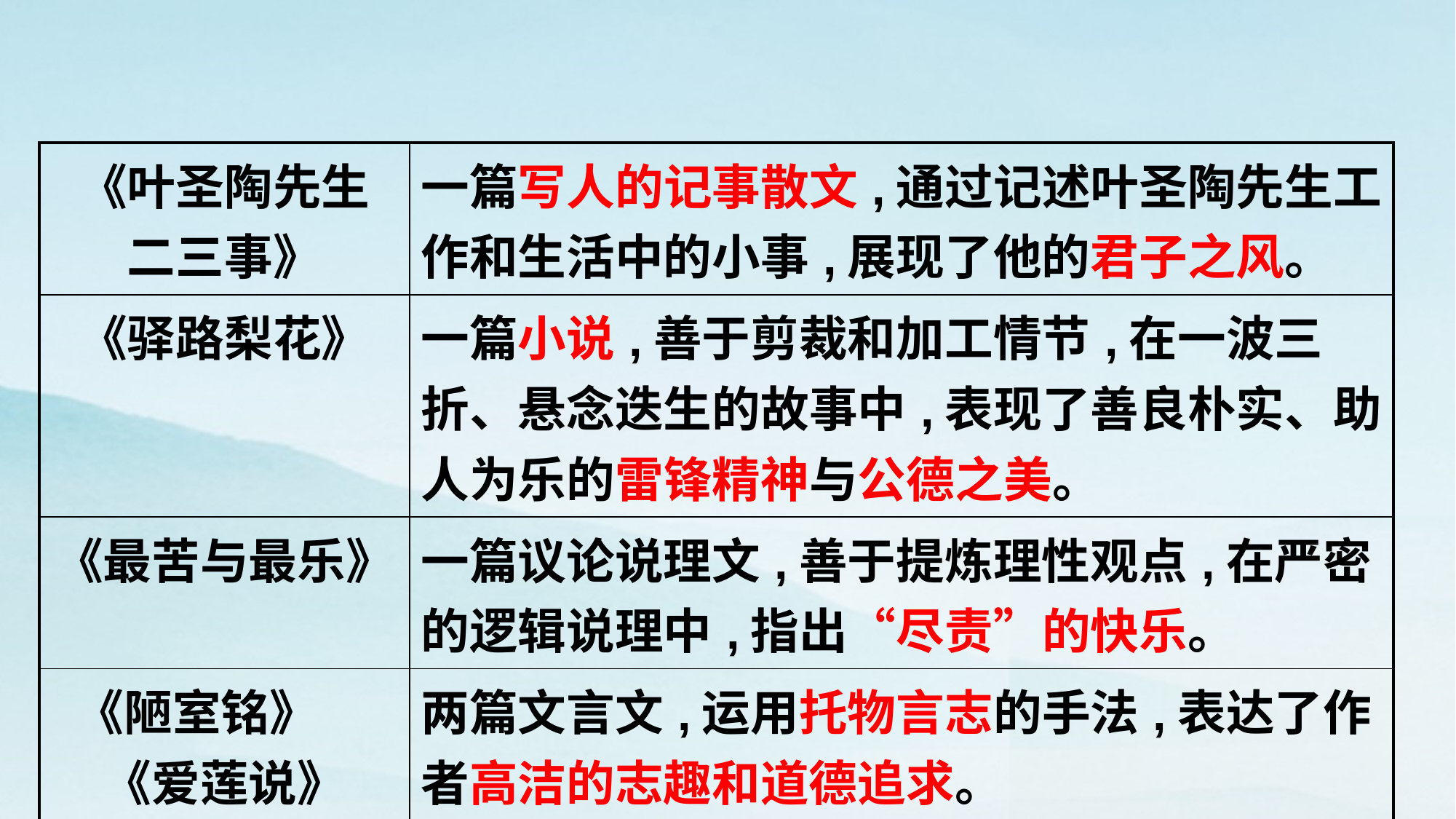

| 《叶圣陶先生 二三事》 | 一篇写人的记事散文,通过记述叶圣陶先生工作和生活中的小事,展现了他的君子之风。 |
| --- | --- |
| 《驿路梨花》 | 一篇小说,善于剪裁和加工情节,在一波三折、悬念迭生的故事中,表现了善良朴实、助人为乐的雷锋精神与公德之美。 |
| 《最苦与最乐》 | 一篇议论说理文,善于提炼理性观点,在严密的逻辑说理中,指出“尽责”的快乐。 |
| 《陋室铭》 《爱莲说》 | 两篇文言文,运用托物言志的手法,表达了作者高洁的志趣和道德追求。 |